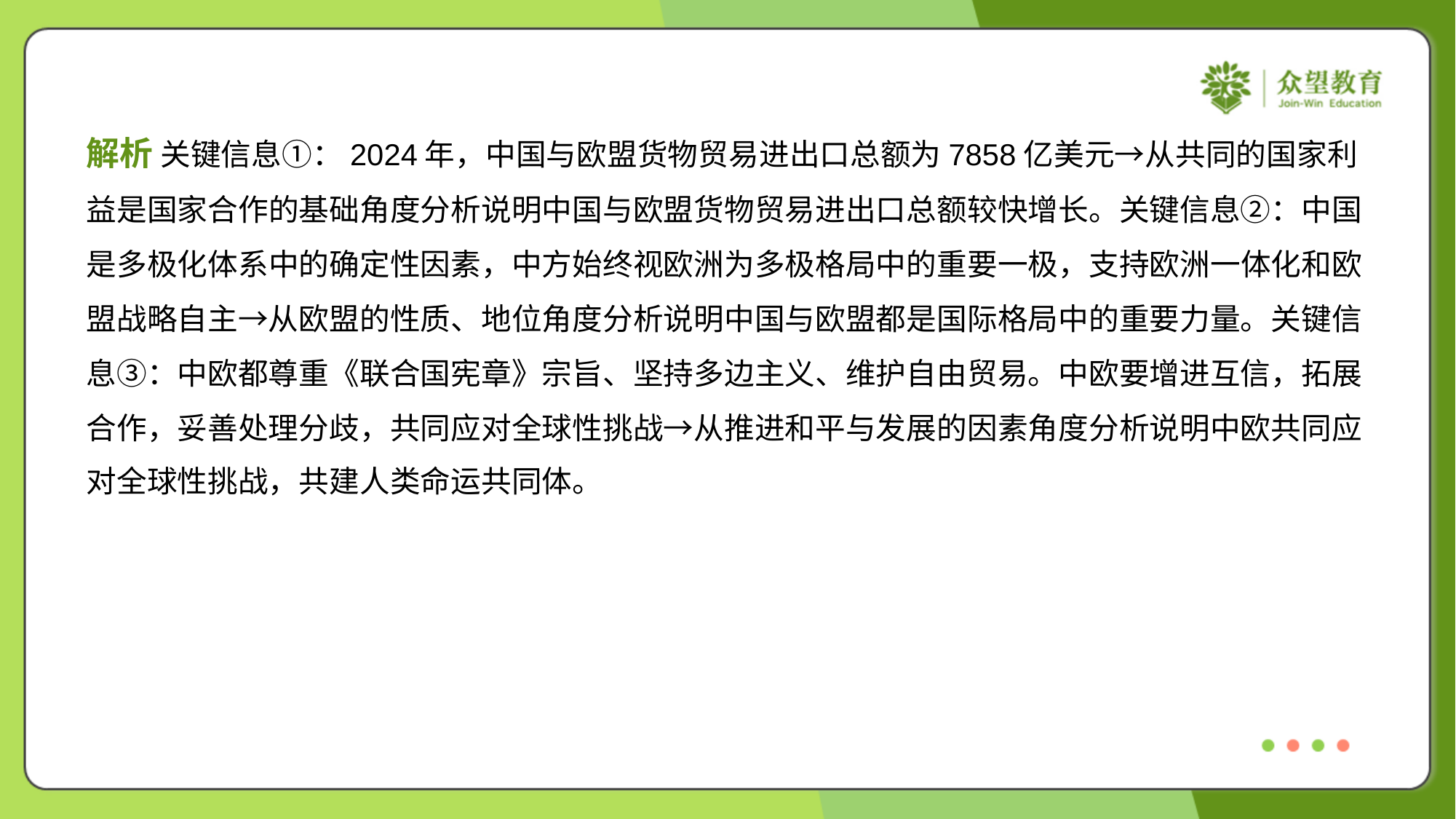

解析 关键信息①：2024年，中国与欧盟货物贸易进出口总额为7858亿美元→从共同的国家利
益是国家合作的基础角度分析说明中国与欧盟货物贸易进出口总额较快增长。关键信息②：中国
是多极化体系中的确定性因素，中方始终视欧洲为多极格局中的重要一极，支持欧洲一体化和欧
盟战略自主→从欧盟的性质、地位角度分析说明中国与欧盟都是国际格局中的重要力量。关键信
息③：中欧都尊重《联合国宪章》宗旨、坚持多边主义、维护自由贸易。中欧要增进互信，拓展
合作，妥善处理分歧，共同应对全球性挑战→从推进和平与发展的因素角度分析说明中欧共同应
对全球性挑战，共建人类命运共同体。